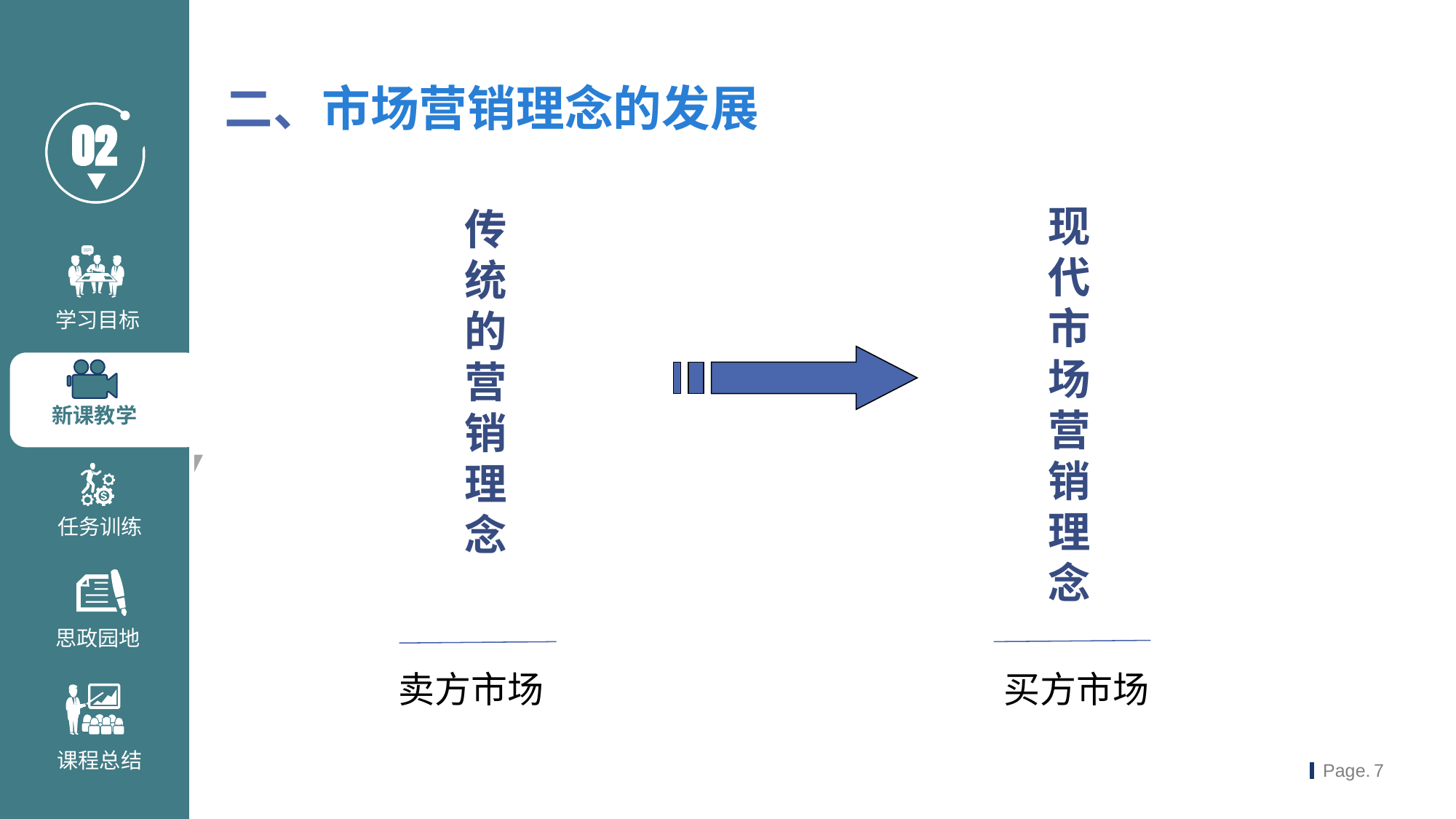

二、市场营销理念的发展

现代市场
营销
理念
传统的营销
理念

卖方市场
买方市场